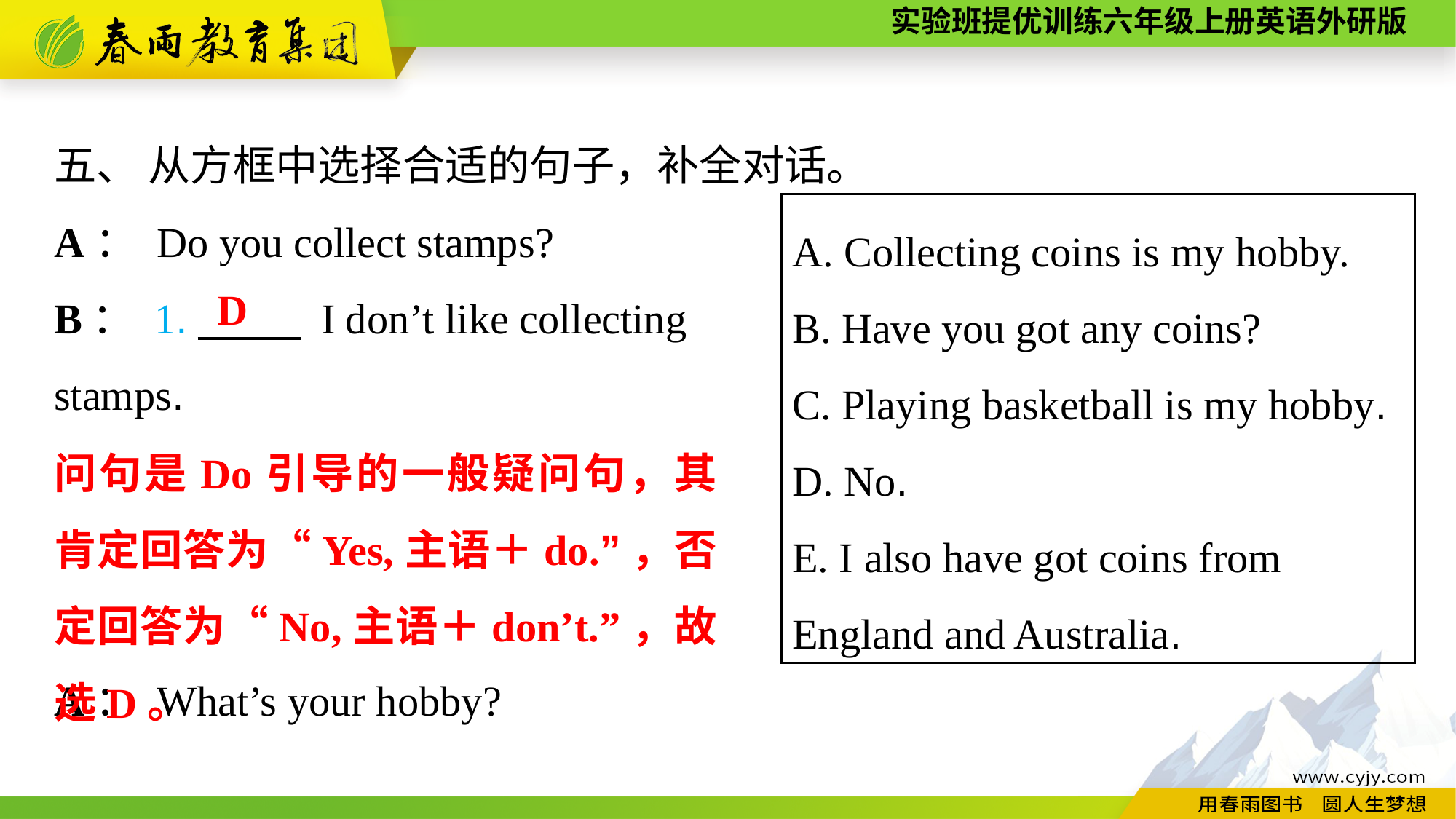

五、 从方框中选择合适的句子，补全对话。
A： Do you collect stamps?
B： 1.　  　 I don’t like collecting
stamps.

A： What’s your hobby?
A. Collecting coins is my hobby.
B. Have you got any coins?
C. Playing basketball is my hobby.
D. No.
E. I also have got coins from
England and Australia.
D
问句是Do引导的一般疑问句，其肯定回答为“Yes,主语＋do.”，否定回答为“No,主语＋don’t.”，故选D。